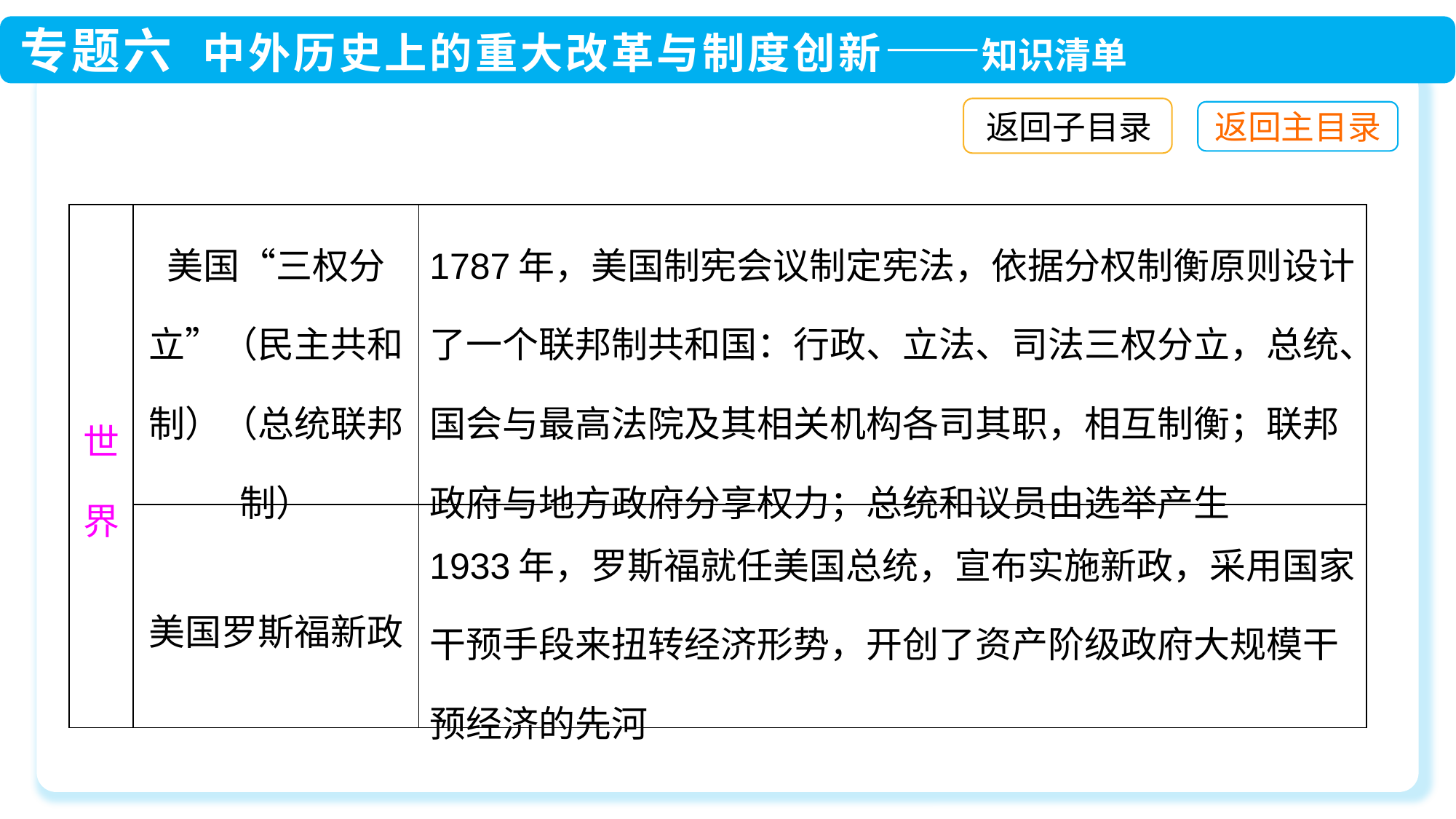

返回子目录
| 世界 | 美国“三权分立”（民主共和制）（总统联邦制） | 1787年，美国制宪会议制定宪法，依据分权制衡原则设计了一个联邦制共和国：行政、立法、司法三权分立，总统、国会与最高法院及其相关机构各司其职，相互制衡；联邦政府与地方政府分享权力；总统和议员由选举产生 |
| --- | --- | --- |
|  | 美国罗斯福新政 | 1933年，罗斯福就任美国总统，宣布实施新政，采用国家干预手段来扭转经济形势，开创了资产阶级政府大规模干预经济的先河 |